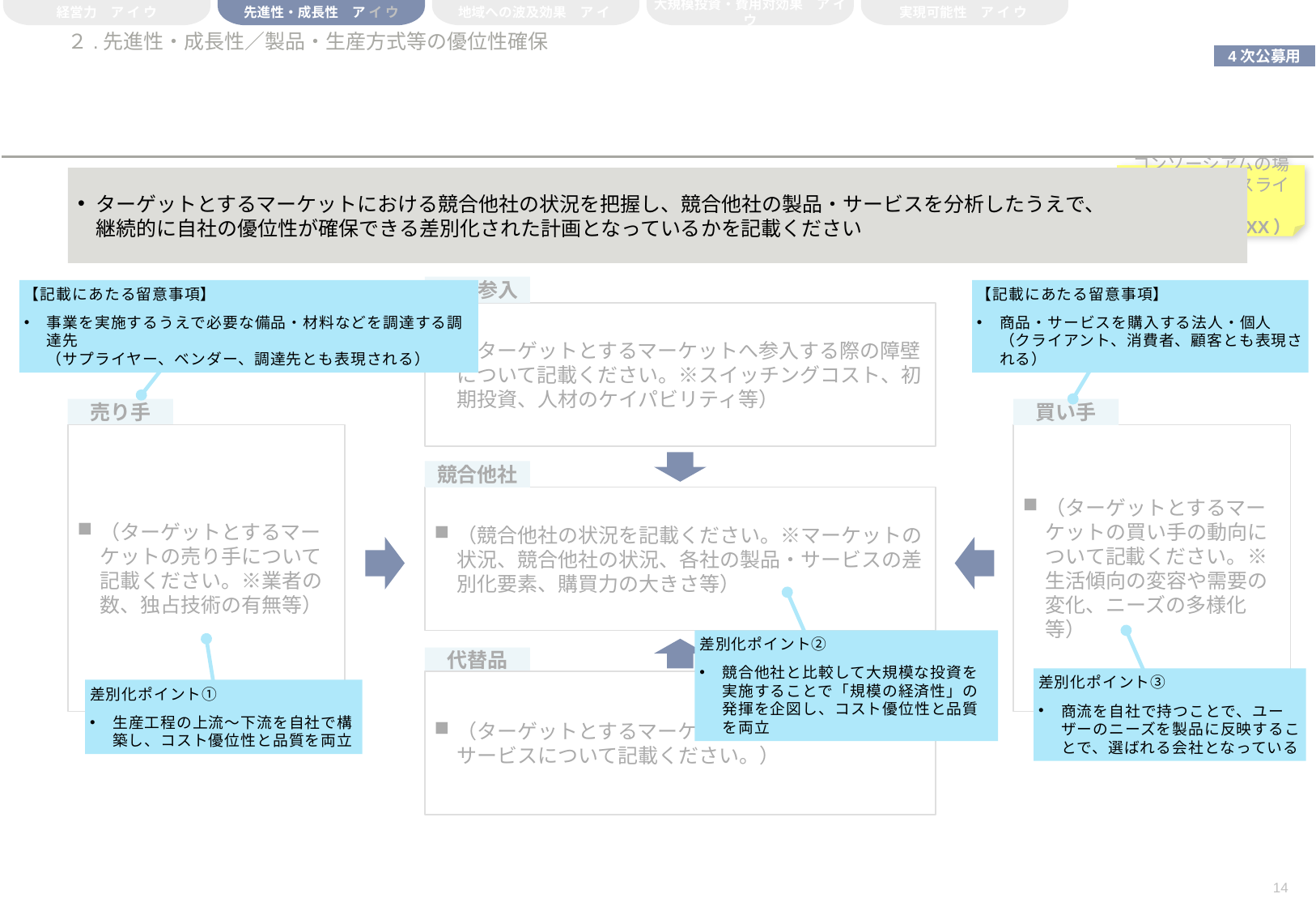

経営力　ア イ ウ
先進性・成長性　ア イ ウ
地域への波及効果　ア イ
大規模投資・費用対効果　ア イ ウ
実現可能性　ア イ ウ
# ２.先進性・成長性／製品・生産方式等の優位性確保

コンソーシアムの場合、各社毎にスライド作成
（株式会社XXXX）
ターゲットとするマーケットにおける競合他社の状況を把握し、競合他社の製品・サービスを分析したうえで、
継続的に自社の優位性が確保できる差別化された計画となっているかを記載ください
新規参入
【記載にあたる留意事項】
事業を実施するうえで必要な備品・材料などを調達する調達先
（サプライヤー、ベンダー、調達先とも表現される）
【記載にあたる留意事項】
商品・サービスを購入する法人・個人
（クライアント、消費者、顧客とも表現される）
（ターゲットとするマーケットへ参入する際の障壁について記載ください。※スイッチングコスト、初期投資、人材のケイパビリティ等）
売り手
買い手
（ターゲットとするマーケットの売り手について記載ください。※業者の数、独占技術の有無等）
（ターゲットとするマーケットの買い手の動向について記載ください。※生活傾向の変容や需要の変化、ニーズの多様化等）

競合他社
（競合他社の状況を記載ください。※マーケットの状況、競合他社の状況、各社の製品・サービスの差別化要素、購買力の大きさ等）

差別化ポイント②
競合他社と比較して大規模な投資を実施することで「規模の経済性」の発揮を企図し、コスト優位性と品質を両立
代替品
差別化ポイント③
商流を自社で持つことで、ユーザーのニーズを製品に反映することで、選ばれる会社となっている
（ターゲットとするマーケットの代替品となり得るサービスについて記載ください。）
差別化ポイント①
生産工程の上流～下流を自社で構築し、コスト優位性と品質を両立